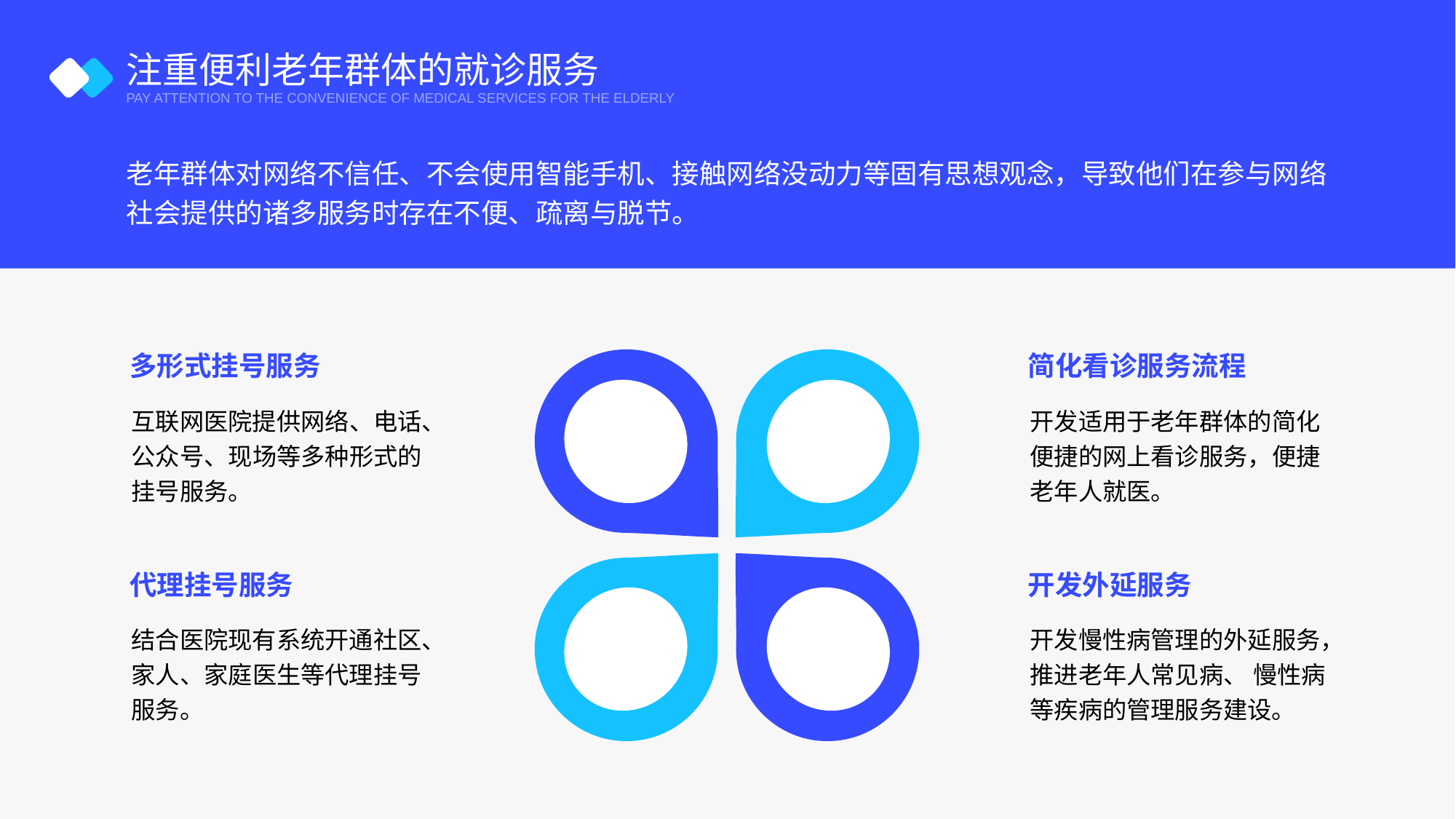

#
注重便利老年群体的就诊服务

PAY ATTENTION TO THE CONVENIENCE OF MEDICAL SERVICES FOR THE ELDERLY
老年群体对网络不信任、不会使用智能手机、接触网络没动力等固有思想观念，导致他们在参与网络社会提供的诸多服务时存在不便、疏离与脱节。
多形式挂号服务

简化看诊服务流程
互联网医院提供网络、电话、公众号、现场等多种形式的挂号服务。
开发适用于老年群体的简化便捷的网上看诊服务，便捷老年人就医。
代理挂号服务
开发外延服务
结合医院现有系统开通社区、家人、家庭医生等代理挂号服务。
开发慢性病管理的外延服务，推进老年人常见病、 慢性病等疾病的管理服务建设。